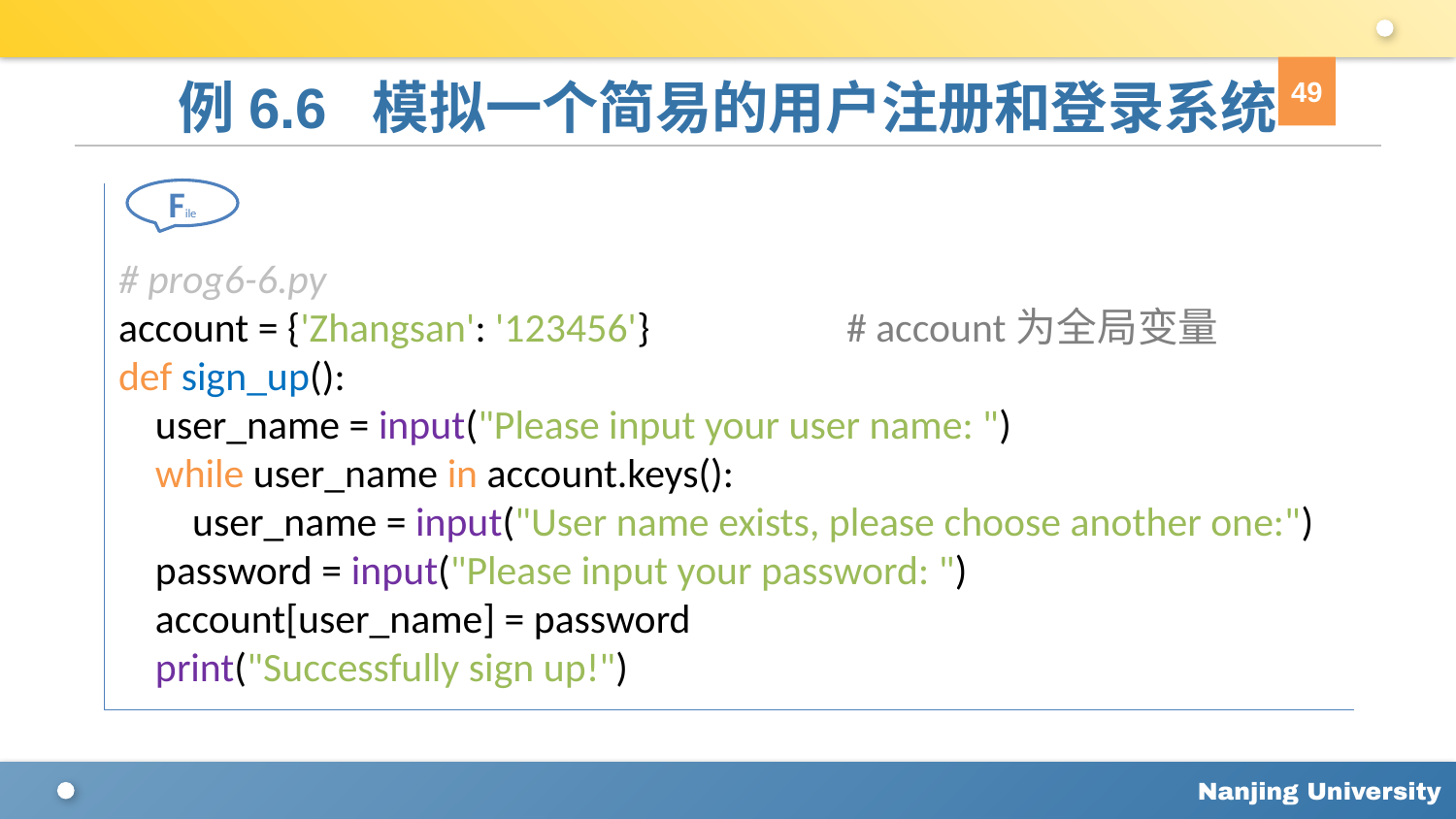

49
# 例6.6  模拟一个简易的用户注册和登录系统
File

# prog6-6.py
account = {'Zhangsan': '123456'}		# account为全局变量
def sign_up():
    user_name = input("Please input your user name: ")
    while user_name in account.keys():
        user_name = input("User name exists, please choose another one:")
    password = input("Please input your password: ")
    account[user_name] = password
    print("Successfully sign up!")